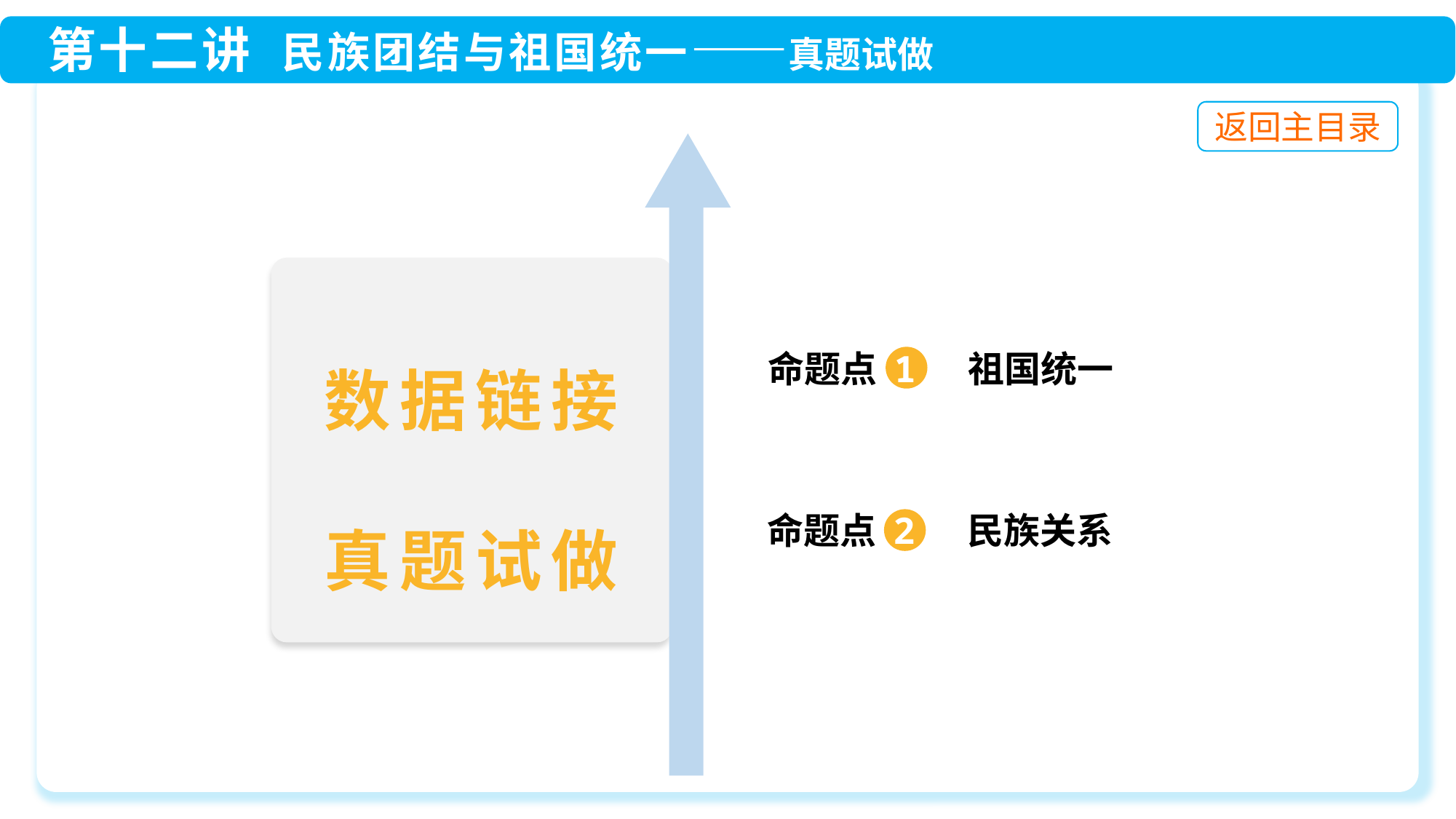

命题点 1  祖国统一
命题点 2  民族关系

数据链接
真题试做